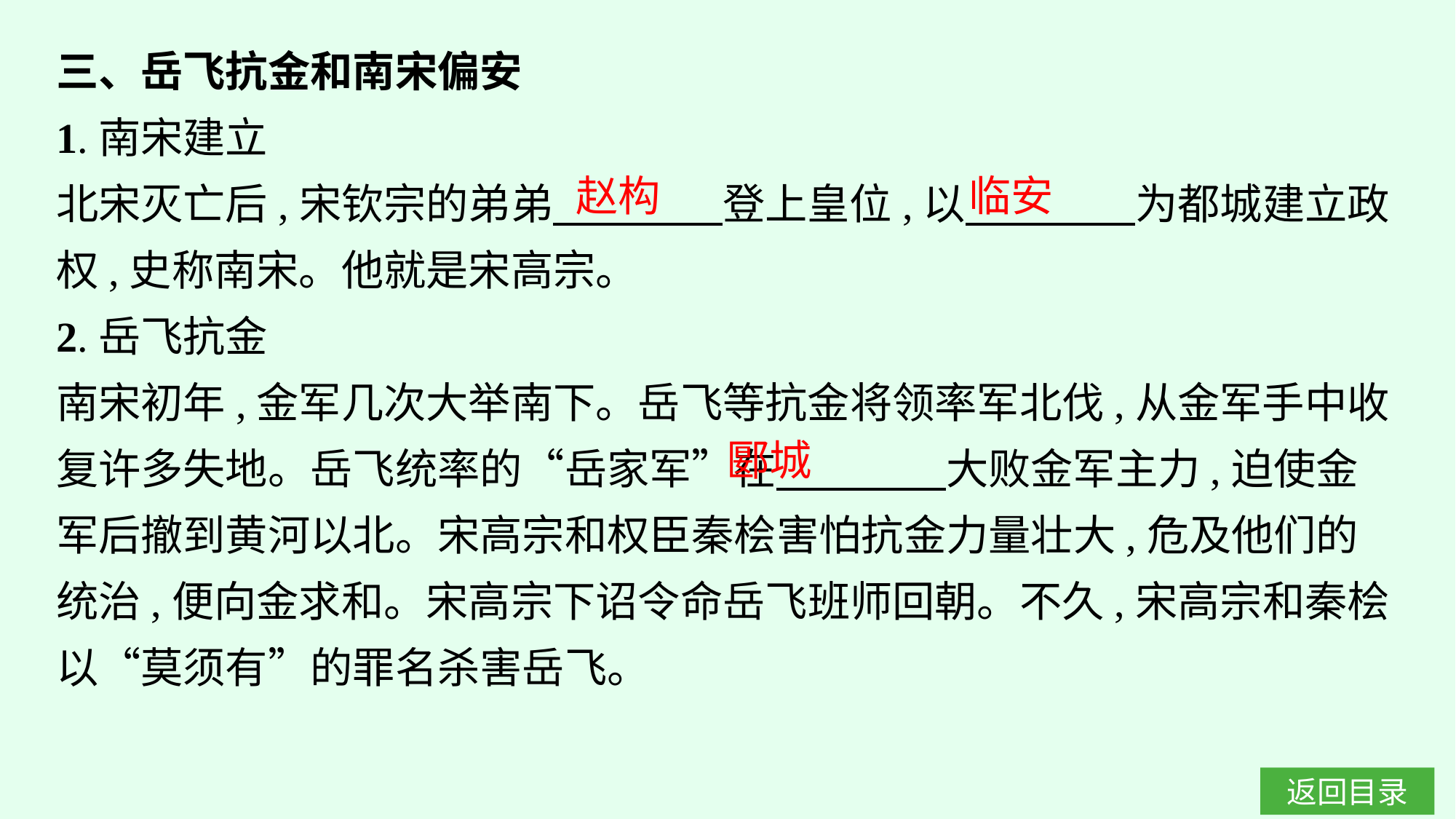

三、岳飞抗金和南宋偏安
1.南宋建立
北宋灭亡后,宋钦宗的弟弟　　　　登上皇位,以　　　　为都城建立政权,史称南宋。他就是宋高宗。
2.岳飞抗金
南宋初年,金军几次大举南下。岳飞等抗金将领率军北伐,从金军手中收复许多失地。岳飞统率的“岳家军”在　　　　大败金军主力,迫使金军后撤到黄河以北。宋高宗和权臣秦桧害怕抗金力量壮大,危及他们的统治,便向金求和。宋高宗下诏令命岳飞班师回朝。不久,宋高宗和秦桧以“莫须有”的罪名杀害岳飞。
赵构
临安
郾城